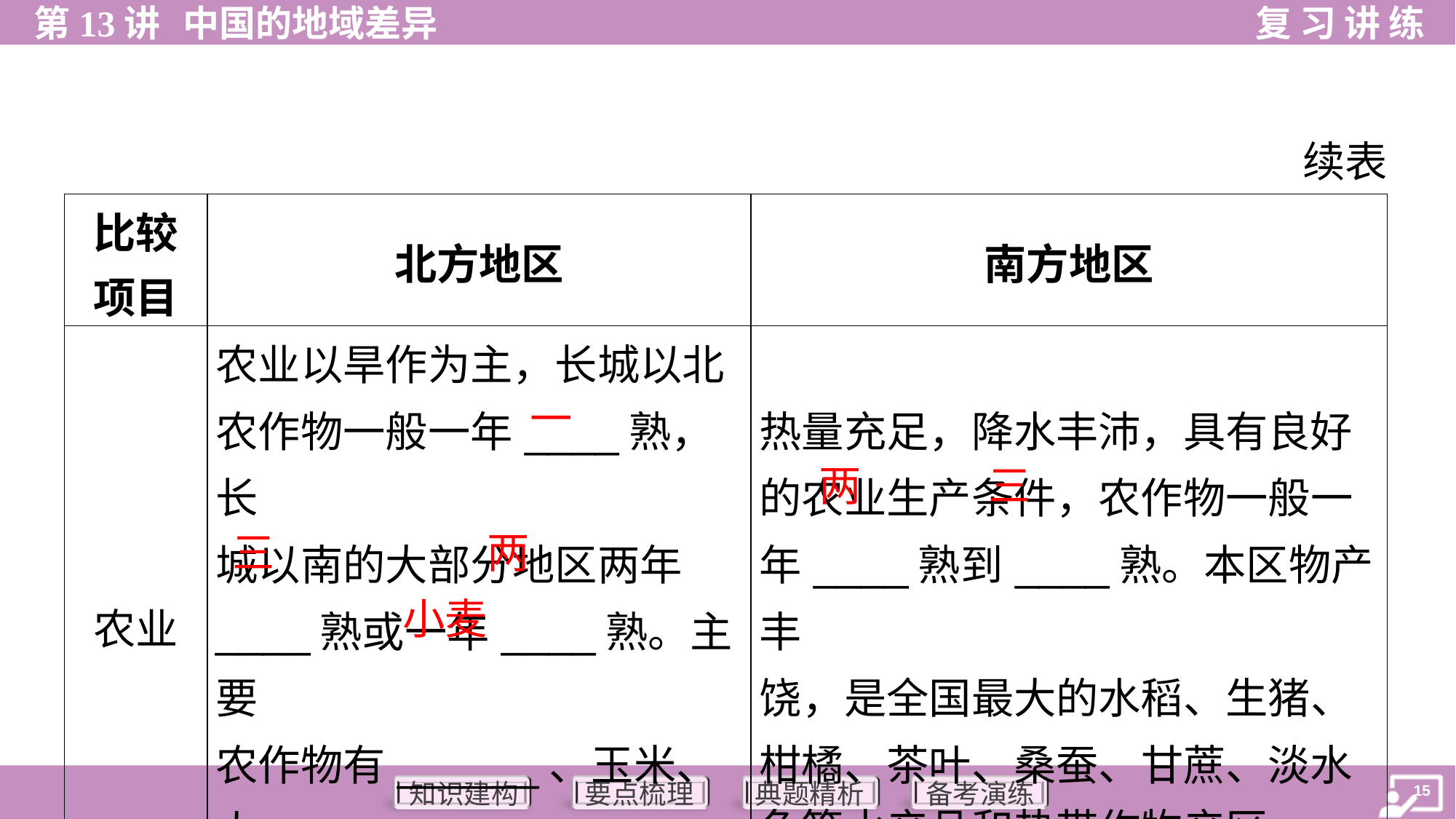

续表
| 比较 项目 | 北方地区 | 南方地区 |
| --- | --- | --- |
| 农业 | 农业以旱作为主，长城以北 农作物一般一年\_\_\_\_熟，长 城以南的大部分地区两年 \_\_\_\_熟或一年\_\_\_\_熟。主要 农作物有\_\_\_\_\_\_、玉米、大 豆、棉花、谷子等 | 热量充足，降水丰沛，具有良好 的农业生产条件，农作物一般一 年\_\_\_\_熟到\_\_\_\_熟。本区物产丰 饶，是全国最大的水稻、生猪、 柑橘、茶叶、桑蚕、甘蔗、淡水 鱼等水产品和热带作物产区 |
一
两
三
三
两
小麦